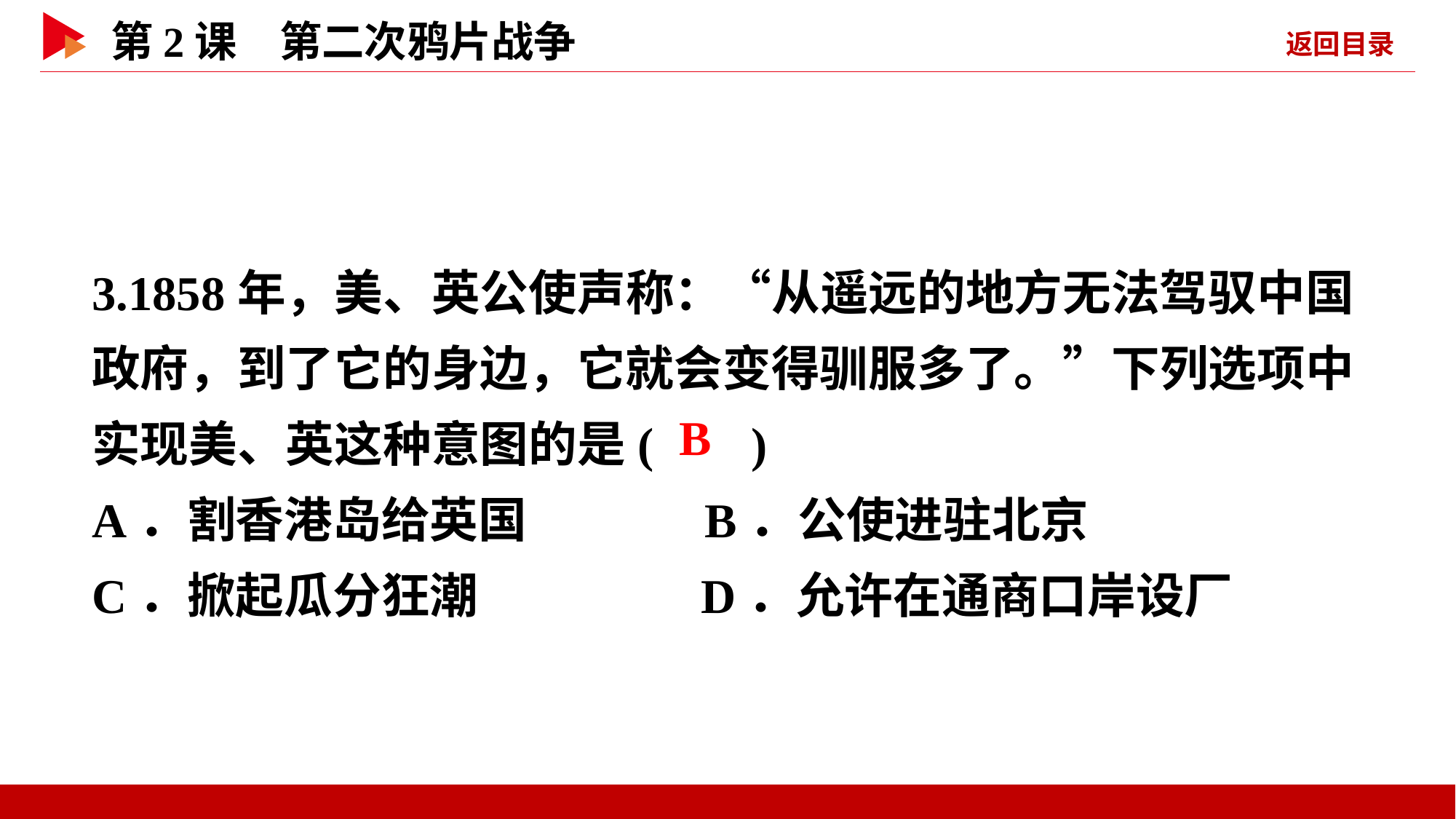

3.1858年，美、英公使声称：“从遥远的地方无法驾驭中国政府，到了它的身边，它就会变得驯服多了。”下列选项中实现美、英这种意图的是(        )
A．割香港岛给英国               B．公使进驻北京
C．掀起瓜分狂潮                   D．允许在通商口岸设厂
   B